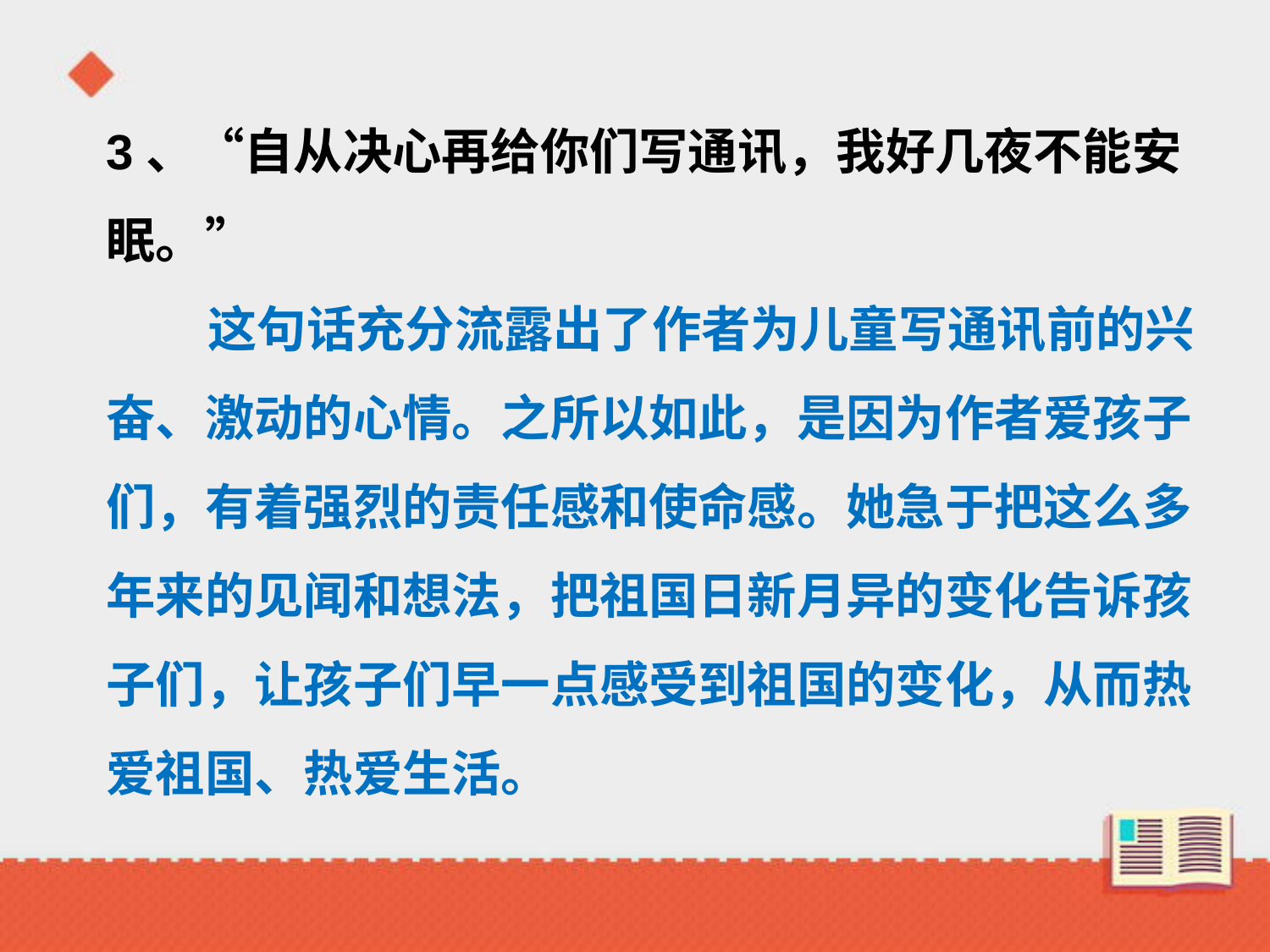

3、“自从决心再给你们写通讯，我好几夜不能安眠。”
        这句话充分流露出了作者为儿童写通讯前的兴奋、激动的心情。之所以如此，是因为作者爱孩子们，有着强烈的责任感和使命感。她急于把这么多年来的见闻和想法，把祖国日新月异的变化告诉孩子们，让孩子们早一点感受到祖国的变化，从而热爱祖国、热爱生活。